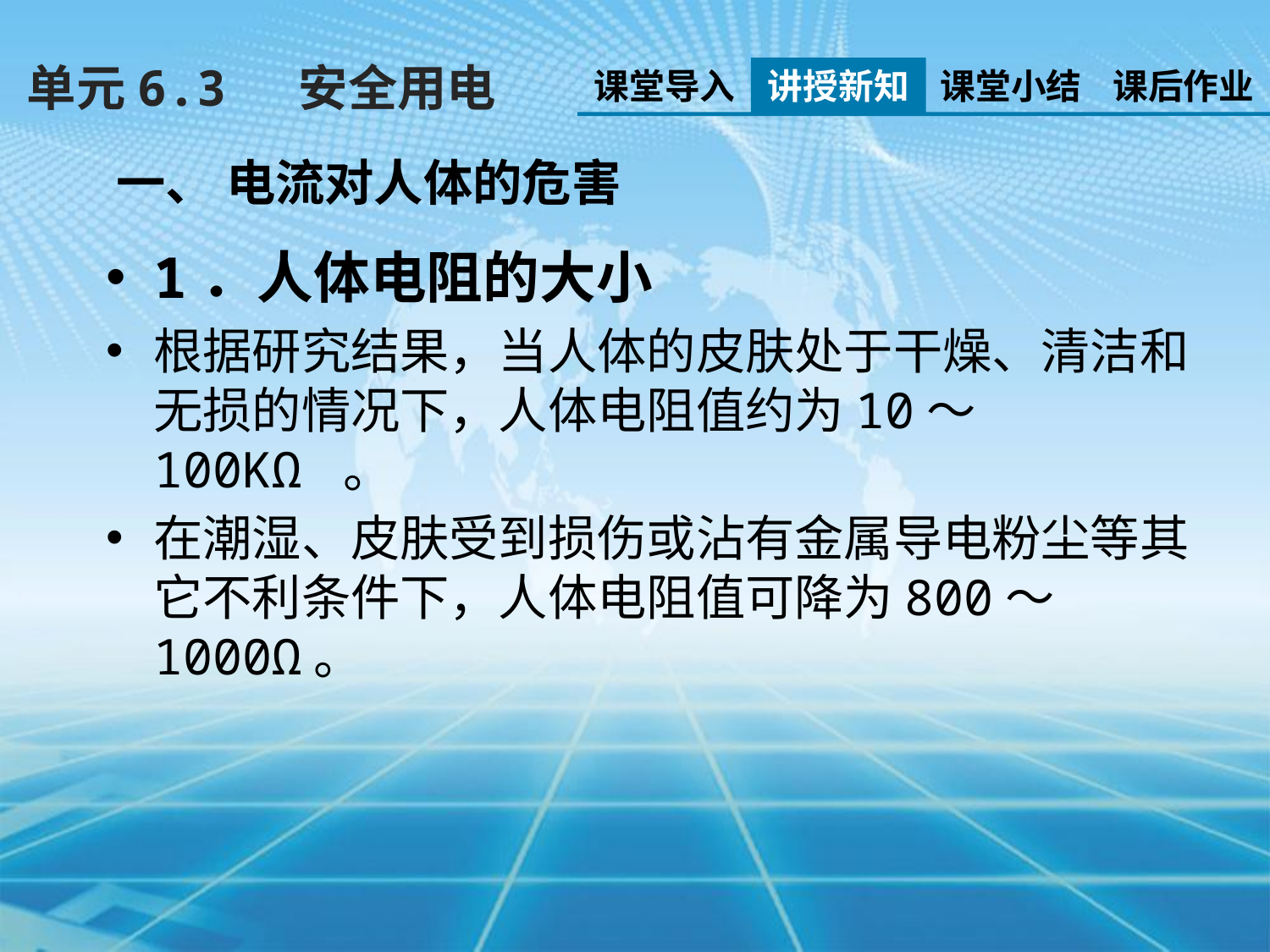

单元6.3　 安全用电
课堂导入
讲授新知
课堂小结
课后作业
一、 电流对人体的危害

1．人体电阻的大小
根据研究结果，当人体的皮肤处于干燥、清洁和无损的情况下，人体电阻值约为10～100KΩ 。
在潮湿、皮肤受到损伤或沾有金属导电粉尘等其它不利条件下，人体电阻值可降为800～1000Ω。